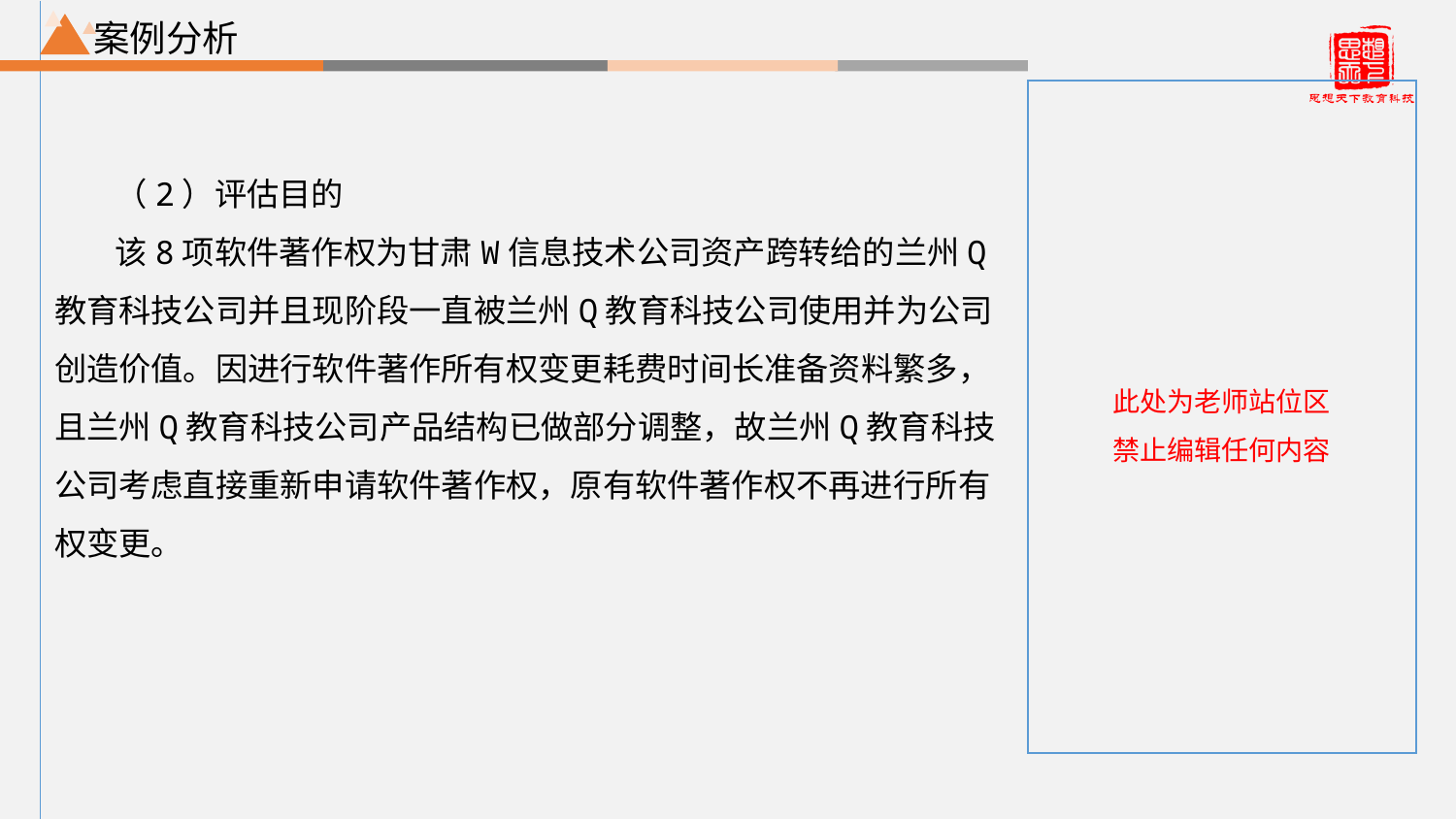

案例分析
（2）评估目的
该8项软件著作权为甘肃W信息技术公司资产跨转给的兰州Q教育科技公司并且现阶段一直被兰州Q教育科技公司使用并为公司创造价值。因进行软件著作所有权变更耗费时间长准备资料繁多，且兰州Q教育科技公司产品结构已做部分调整，故兰州Q教育科技公司考虑直接重新申请软件著作权，原有软件著作权不再进行所有权变更。

62